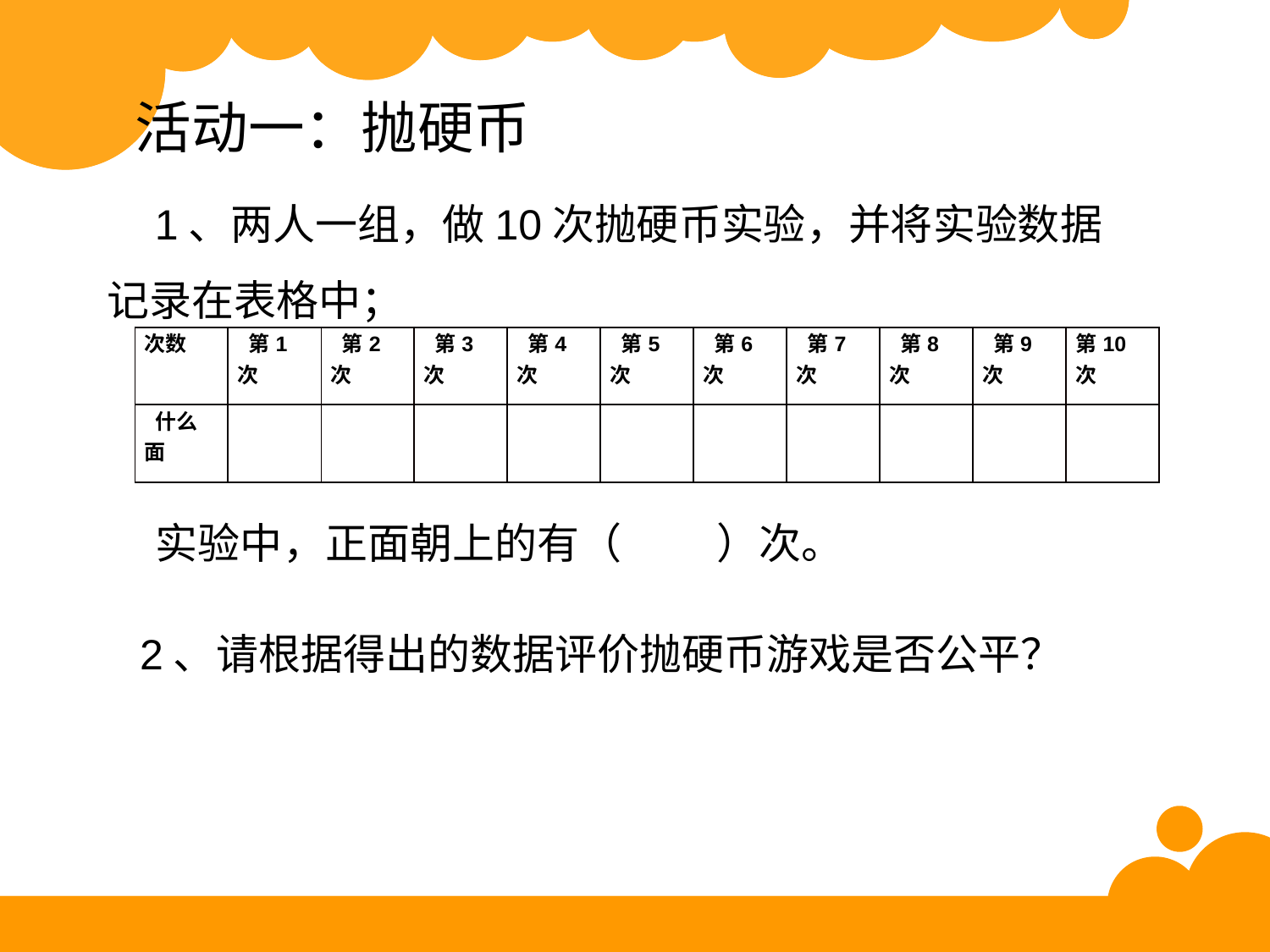

活动一：抛硬币
    1、两人一组，做10次抛硬币实验，并将实验数据记录在表格中；
| 次数 | 第1次 | 第2次 | 第3次 | 第4次 | 第5次 | 第6次 | 第7次 | 第8次 | 第9次 | 第10次 |
| --- | --- | --- | --- | --- | --- | --- | --- | --- | --- | --- |
| 什么面 |  |  |  |  |  |  |  |  |  |  |
    实验中，正面朝上的有（          ）次。
    2、请根据得出的数据评价抛硬币游戏是否公平？